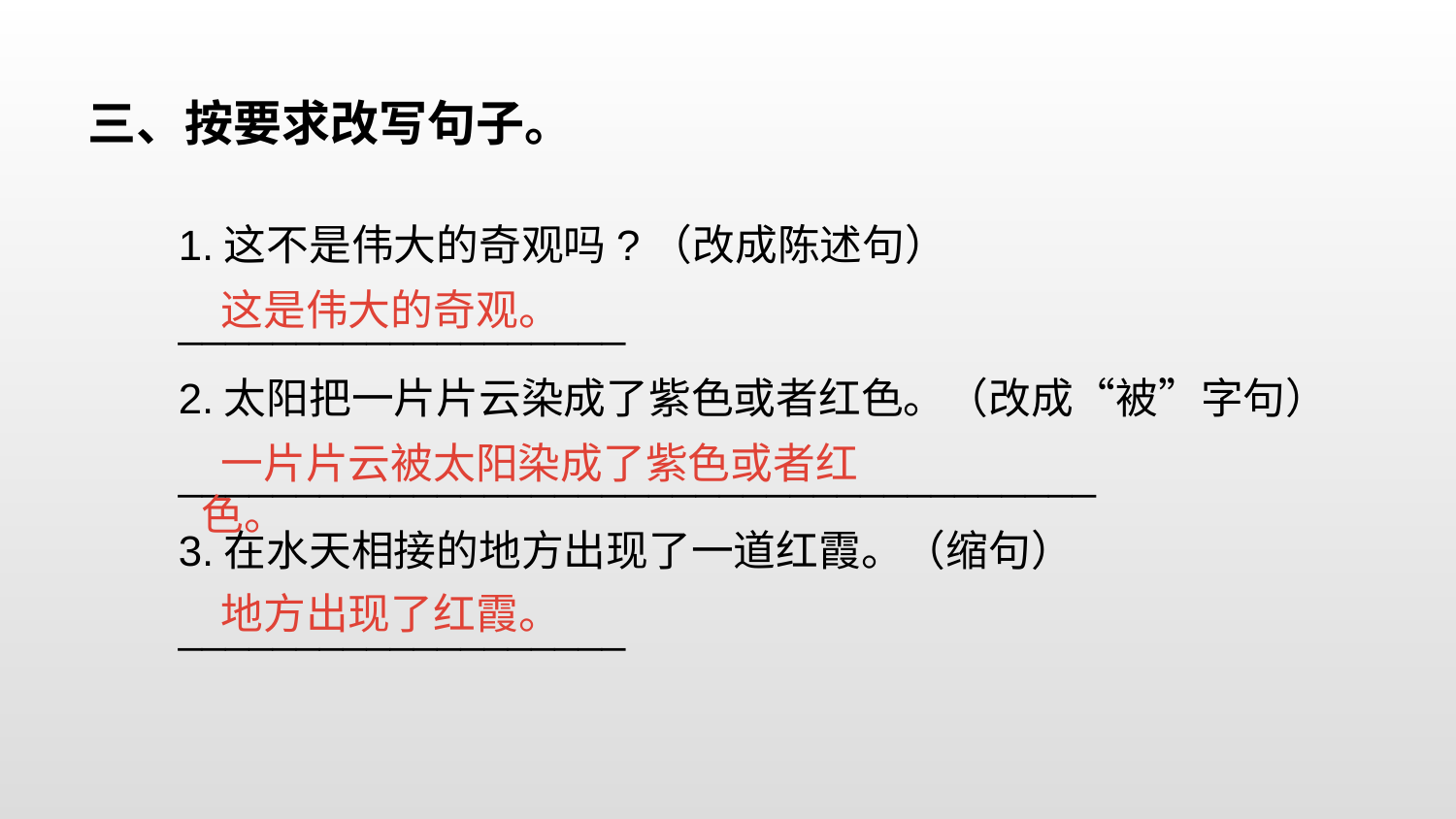

三、按要求改写句子。
1.这不是伟大的奇观吗?（改成陈述句）
___________________
2.太阳把一片片云染成了紫色或者红色。（改成“被”字句）
_______________________________________
3.在水天相接的地方出现了一道红霞。（缩句）
___________________
 这是伟大的奇观。
 一片片云被太阳染成了紫色或者红色。
 地方出现了红霞。